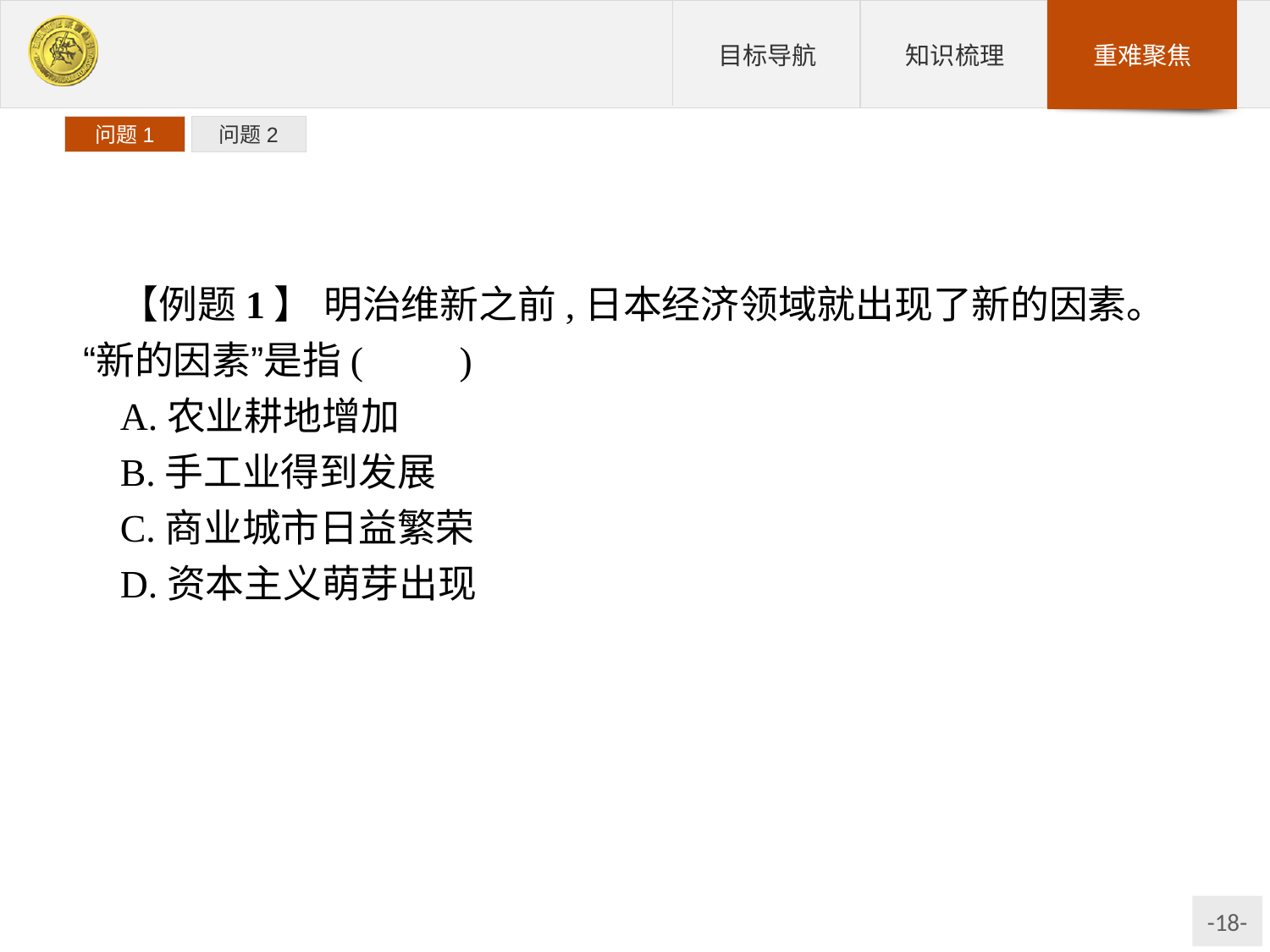

问题1
问题2
【例题1】 明治维新之前,日本经济领域就出现了新的因素。“新的因素”是指(　　)
A.农业耕地增加
B.手工业得到发展
C.商业城市日益繁荣
D.资本主义萌芽出现
解析:解题关键是要抓住“新的因素”这一限定语,随着农业和手工业的发展,商业繁荣,日本社会出现资本主义萌芽,其作为一种新的因素,瓦解着日本封建经济,加剧了日本社会的变化。
答案:D